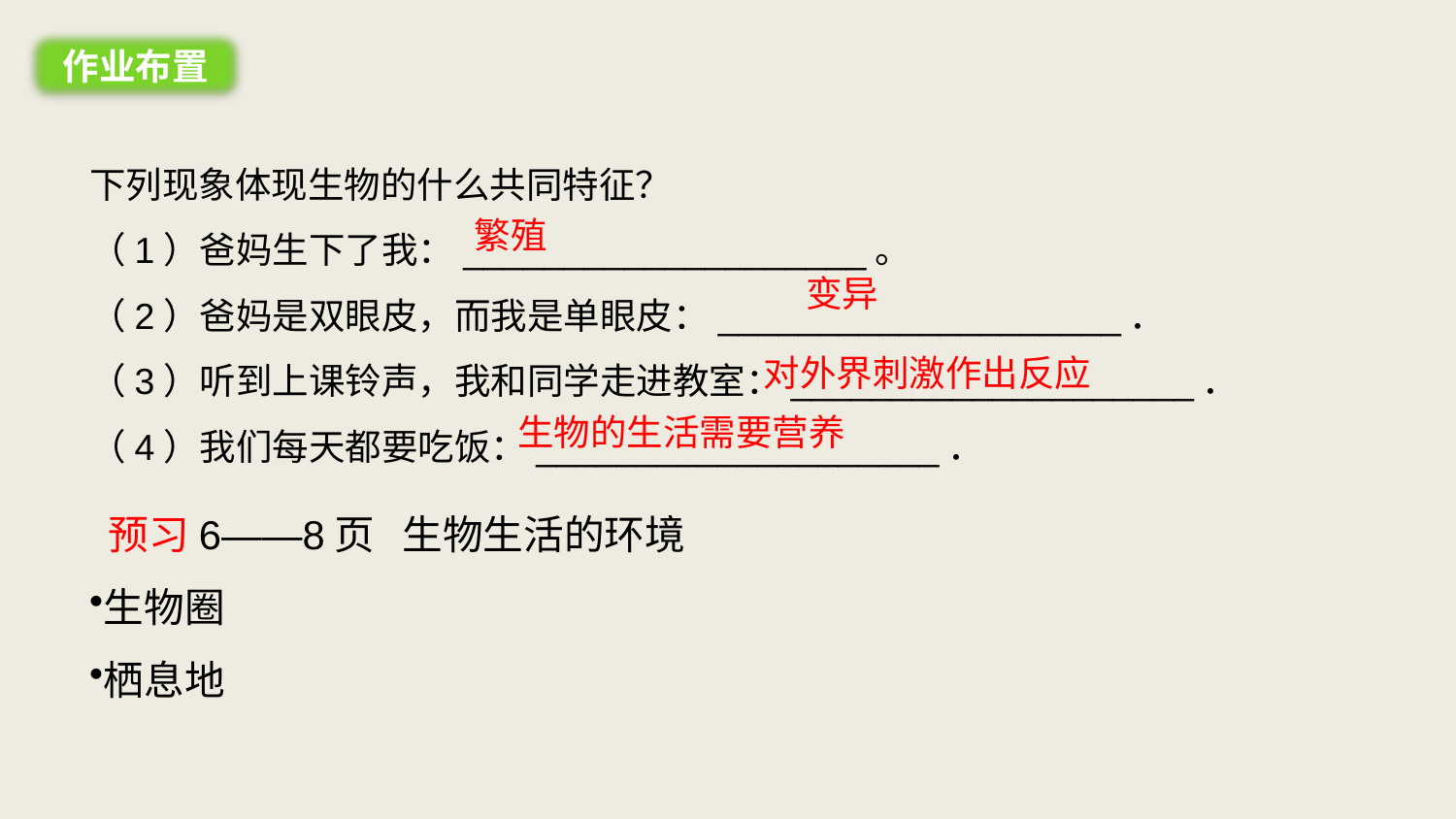

作业布置
下列现象体现生物的什么共同特征？
（1）爸妈生下了我：____________________。
（2）爸妈是双眼皮，而我是单眼皮：____________________．
（3）听到上课铃声，我和同学走进教室：____________________．
（4）我们每天都要吃饭：____________________．

繁殖
变异
对外界刺激作出反应
生物的生活需要营养
 预习6——8页   生物生活的环境
生物圈
栖息地